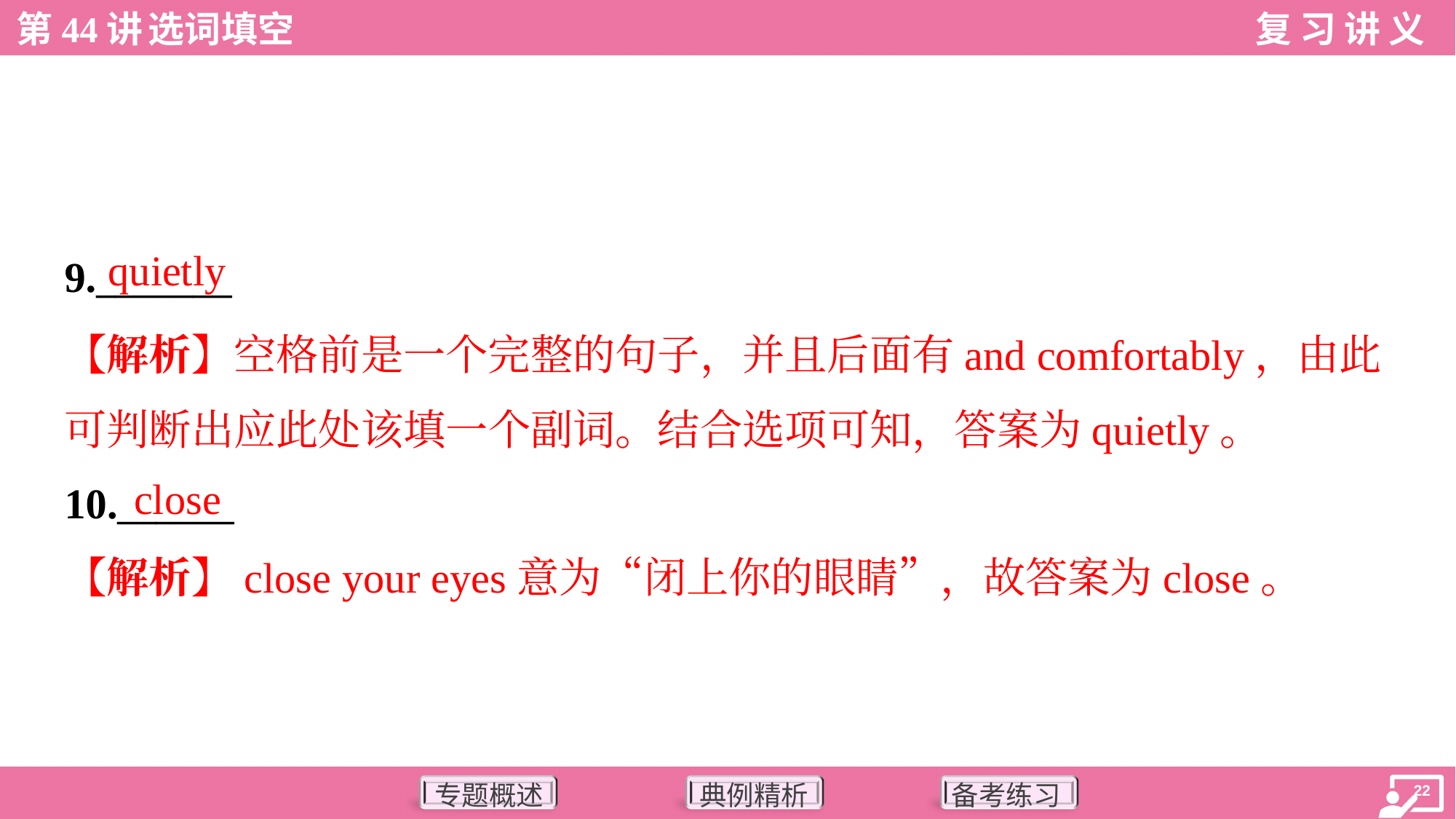

quietly
9._______
【解析】空格前是一个完整的句子，并且后面有and comfortably，由此
可判断出应此处该填一个副词。结合选项可知，答案为quietly。
close
10.______
【解析】close your eyes意为“闭上你的眼睛”，故答案为close。